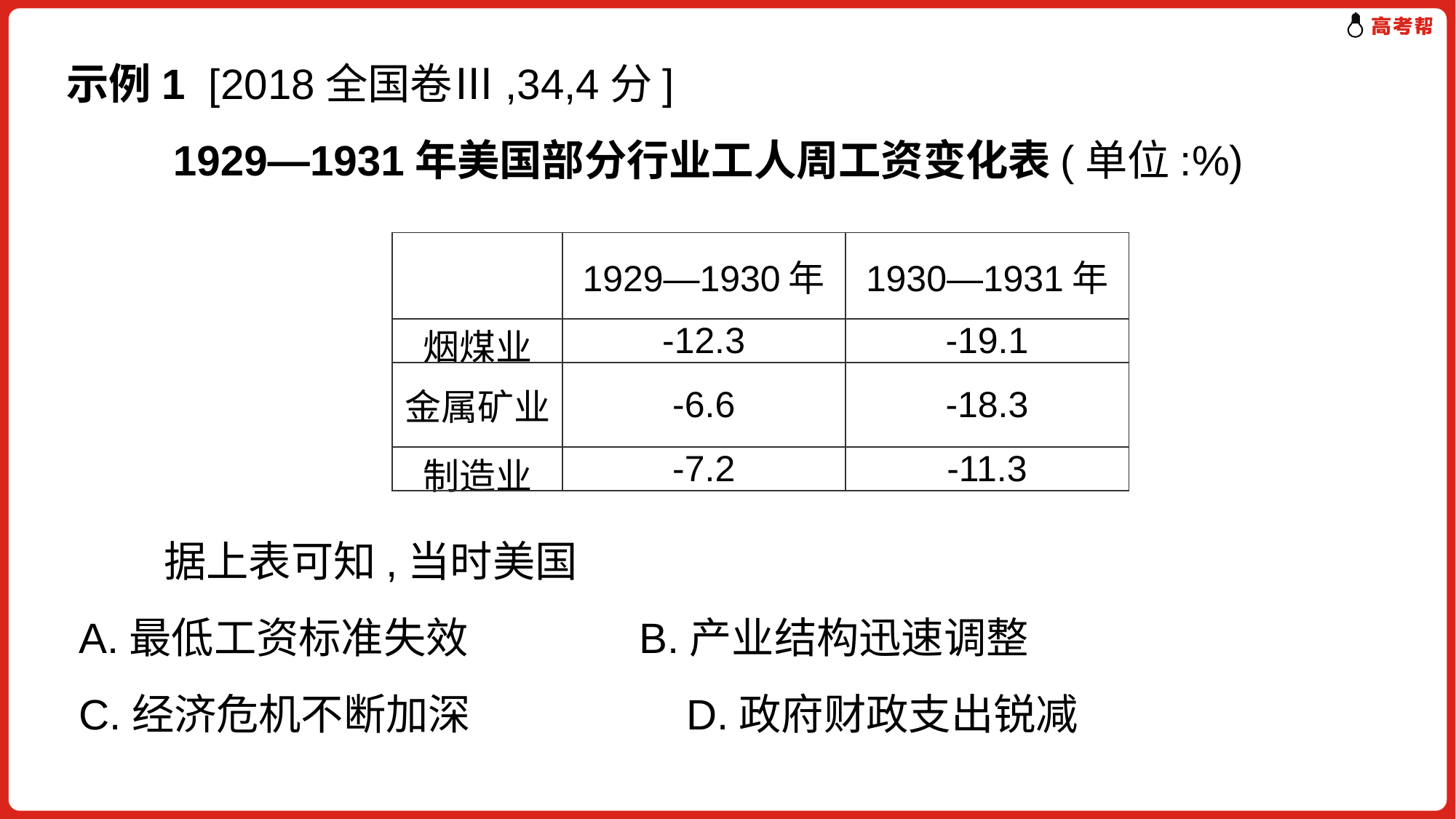

示例1  [2018全国卷Ⅲ,34,4分]
         1929—1931年美国部分行业工人周工资变化表(单位:%)
|  | 1929—1930年 | 1930—1931年 |
| --- | --- | --- |
| 烟煤业 | -12.3 | -19.1 |
| 金属矿业 | -6.6 | -18.3 |
| 制造业 | -7.2 | -11.3 |
　　据上表可知,当时美国
A.最低工资标准失效                 B.产业结构迅速调整
C.经济危机不断加深	                 D.政府财政支出锐减